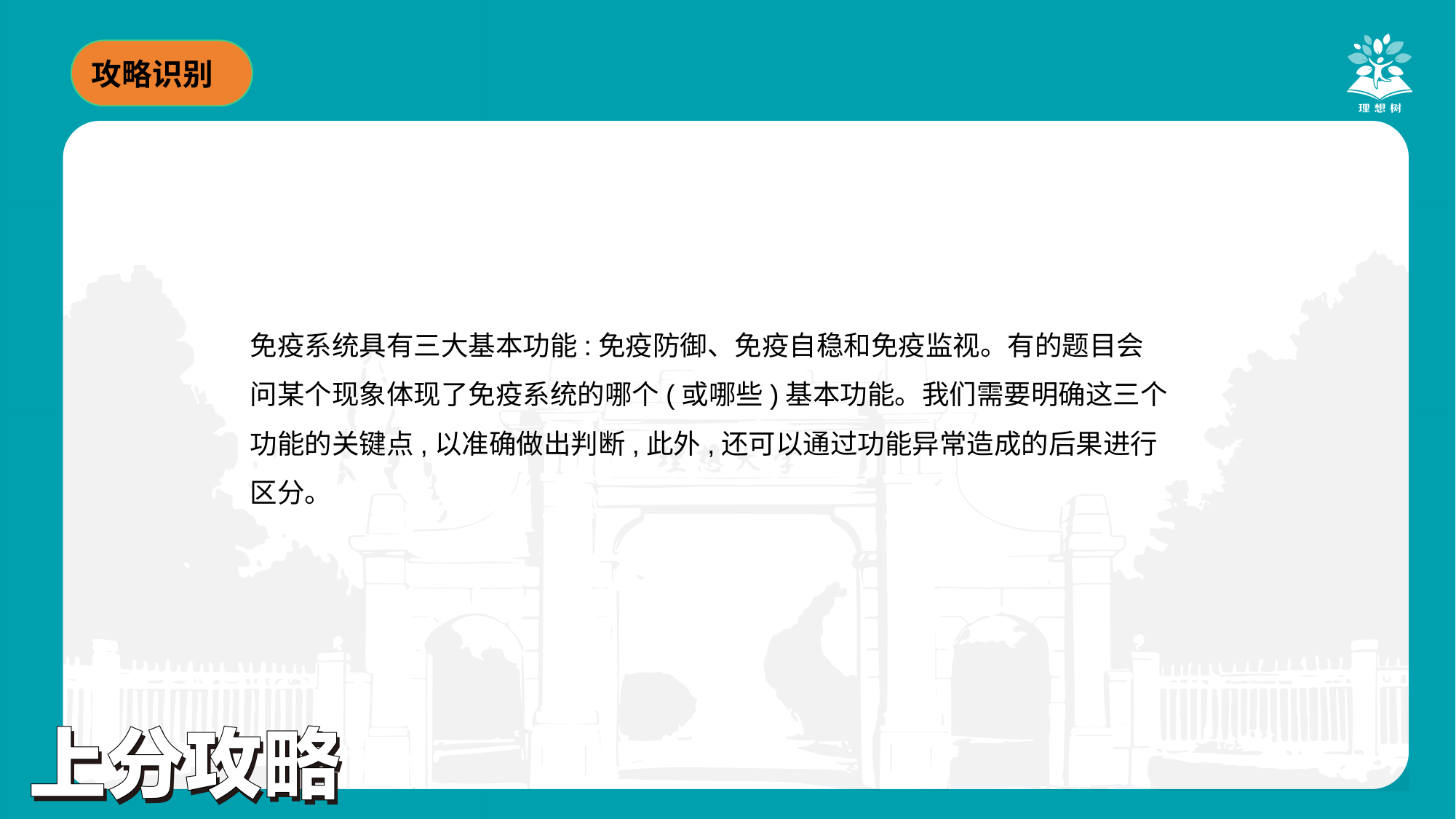

攻略识别
免疫系统具有三大基本功能:免疫防御、免疫自稳和免疫监视。有的题目会问某个现象体现了免疫系统的哪个(或哪些)基本功能。我们需要明确这三个功能的关键点,以准确做出判断,此外,还可以通过功能异常造成的后果进行区分。